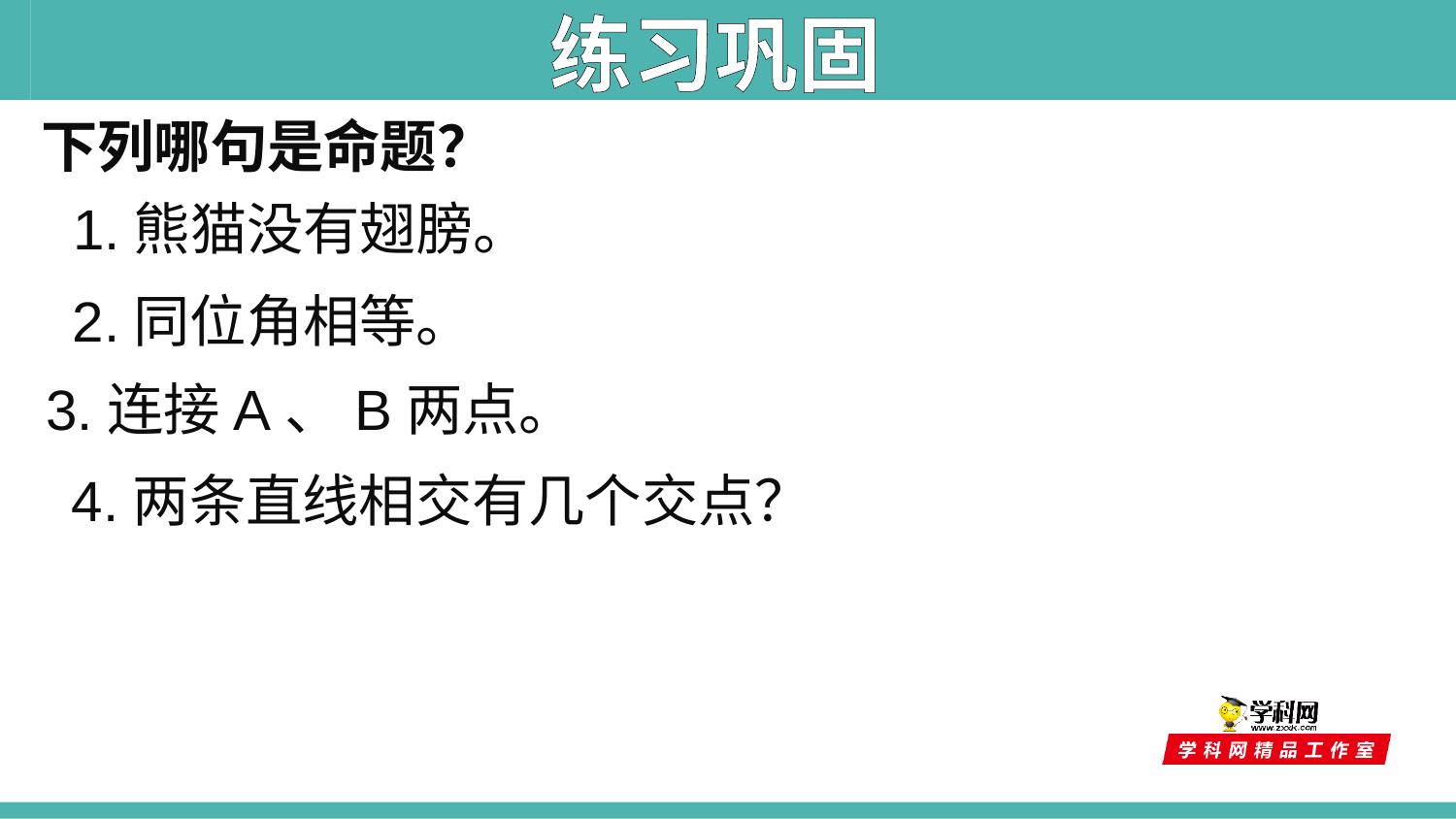

练习巩固
下列哪句是命题？
1.熊猫没有翅膀。
2.同位角相等。
3.连接A、B两点。
4.两条直线相交有几个交点？